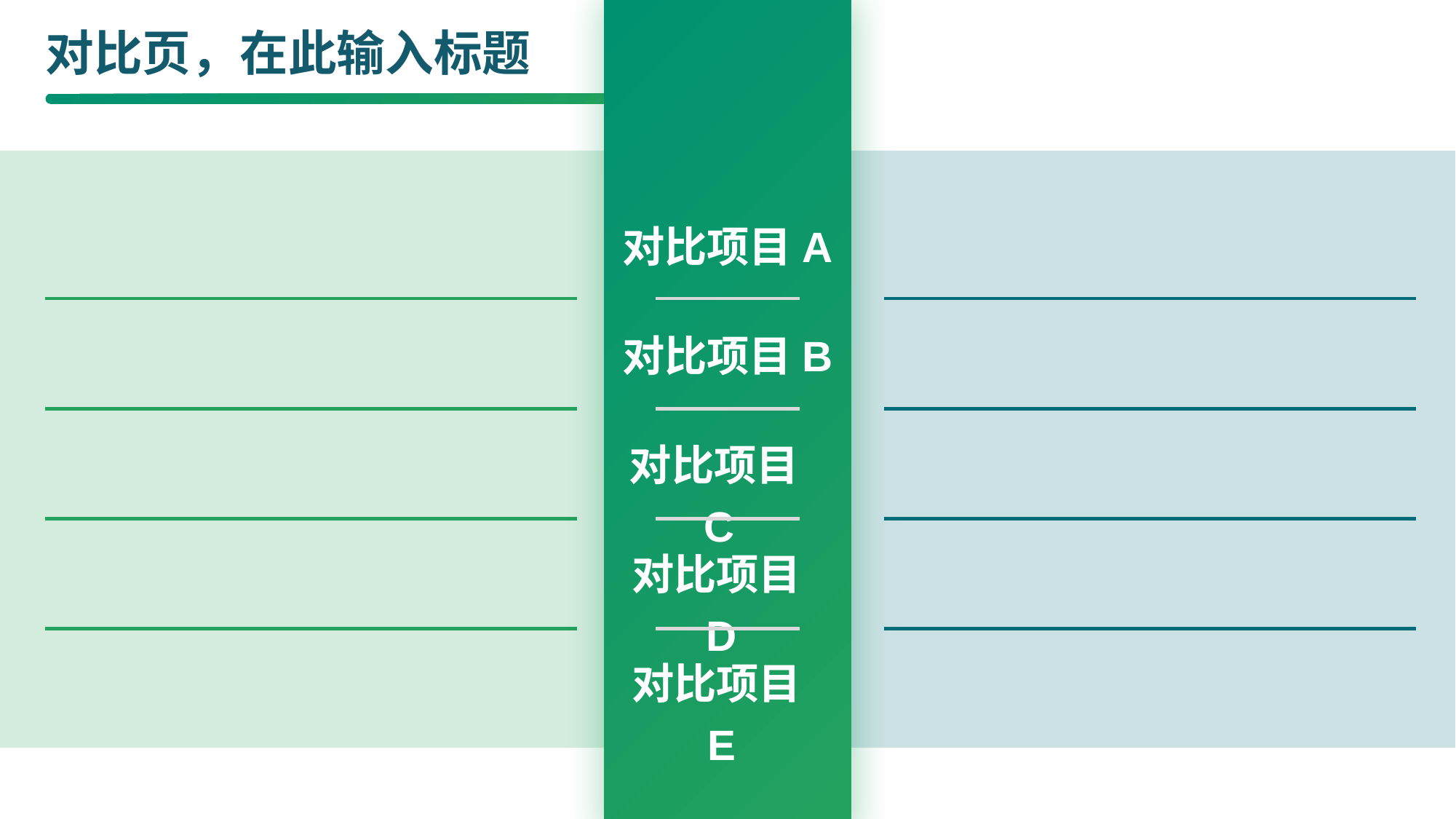

# 对比页，在此输入标题

对比项目A
对比项目B
对比项目C
对比项目D
对比项目E